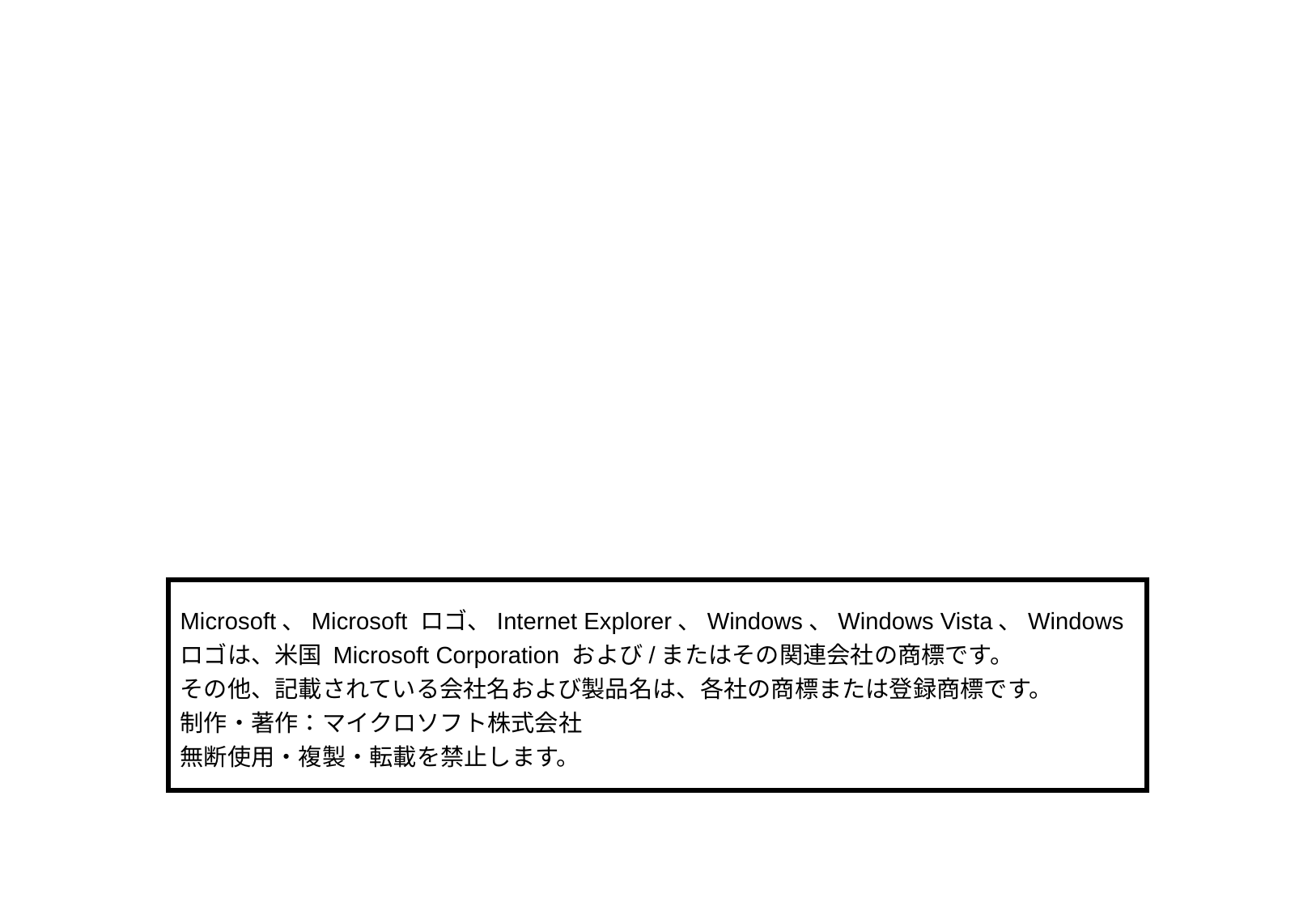

Microsoft、Microsoft ロゴ、Internet Explorer、Windows、Windows Vista、Windows ロゴは、米国 Microsoft Corporation および/またはその関連会社の商標です。
その他、記載されている会社名および製品名は、各社の商標または登録商標です。
制作・著作：マイクロソフト株式会社
無断使用・複製・転載を禁止します。
3